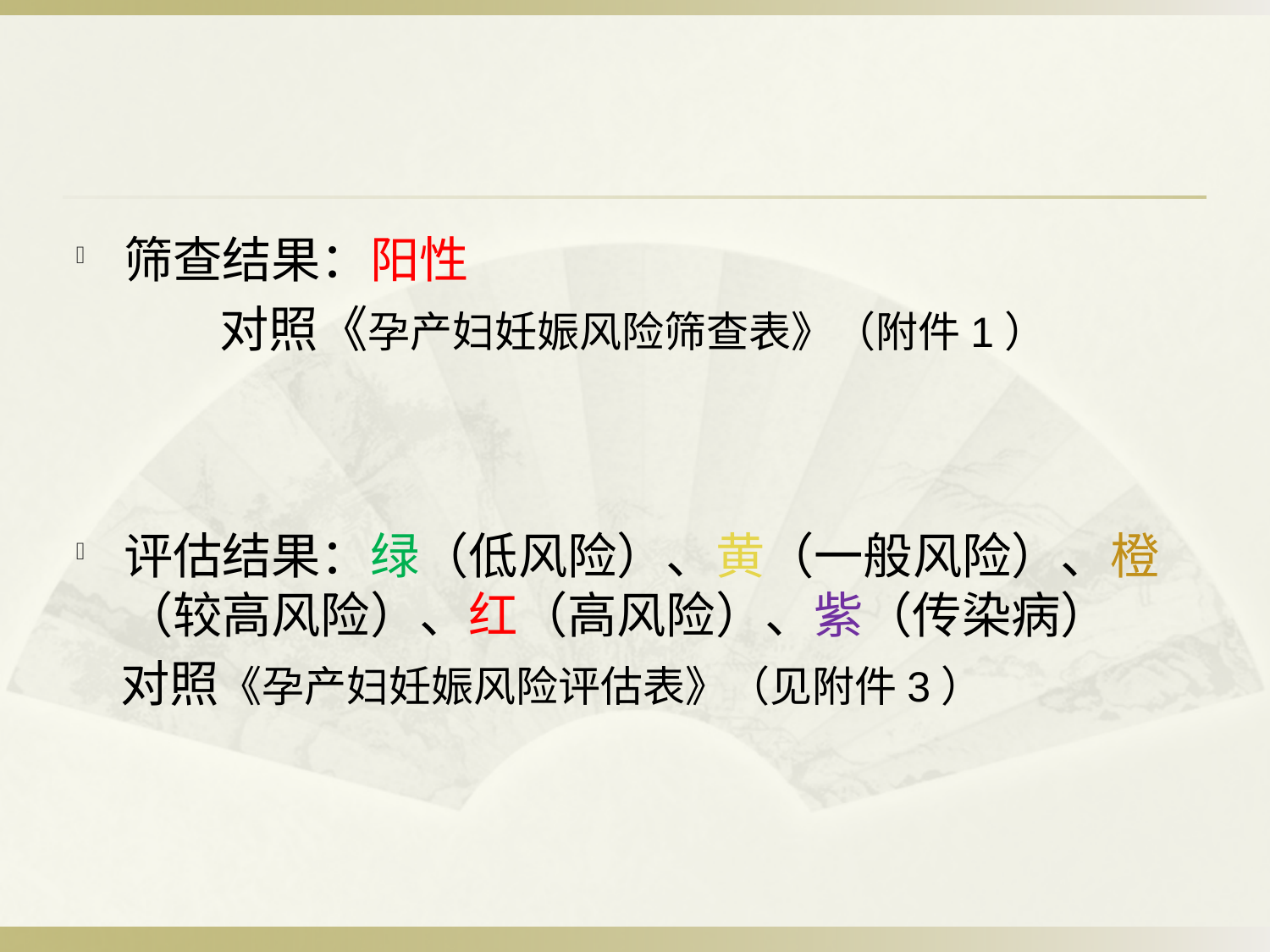

#
筛查结果：阳性
            对照《孕产妇妊娠风险筛查表》（附件1）

评估结果：绿（低风险）、黄（一般风险）、橙（较高风险）、红（高风险）、紫（传染病）
   对照《孕产妇妊娠风险评估表》（见附件3）